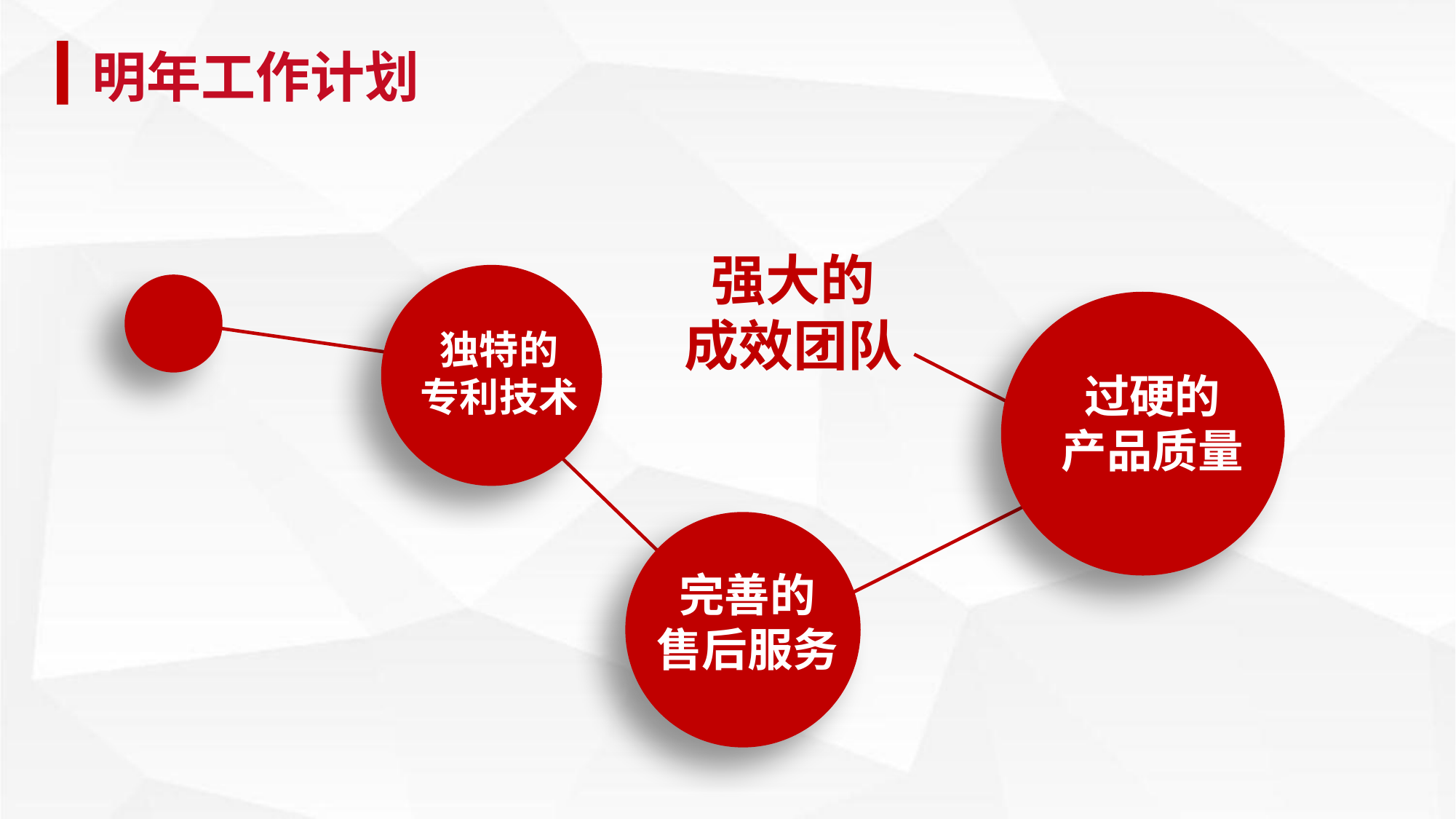

明年工作计划

强大的
成效团队

独特的
专利技术
过硬的
产品质量

完善的
售后服务